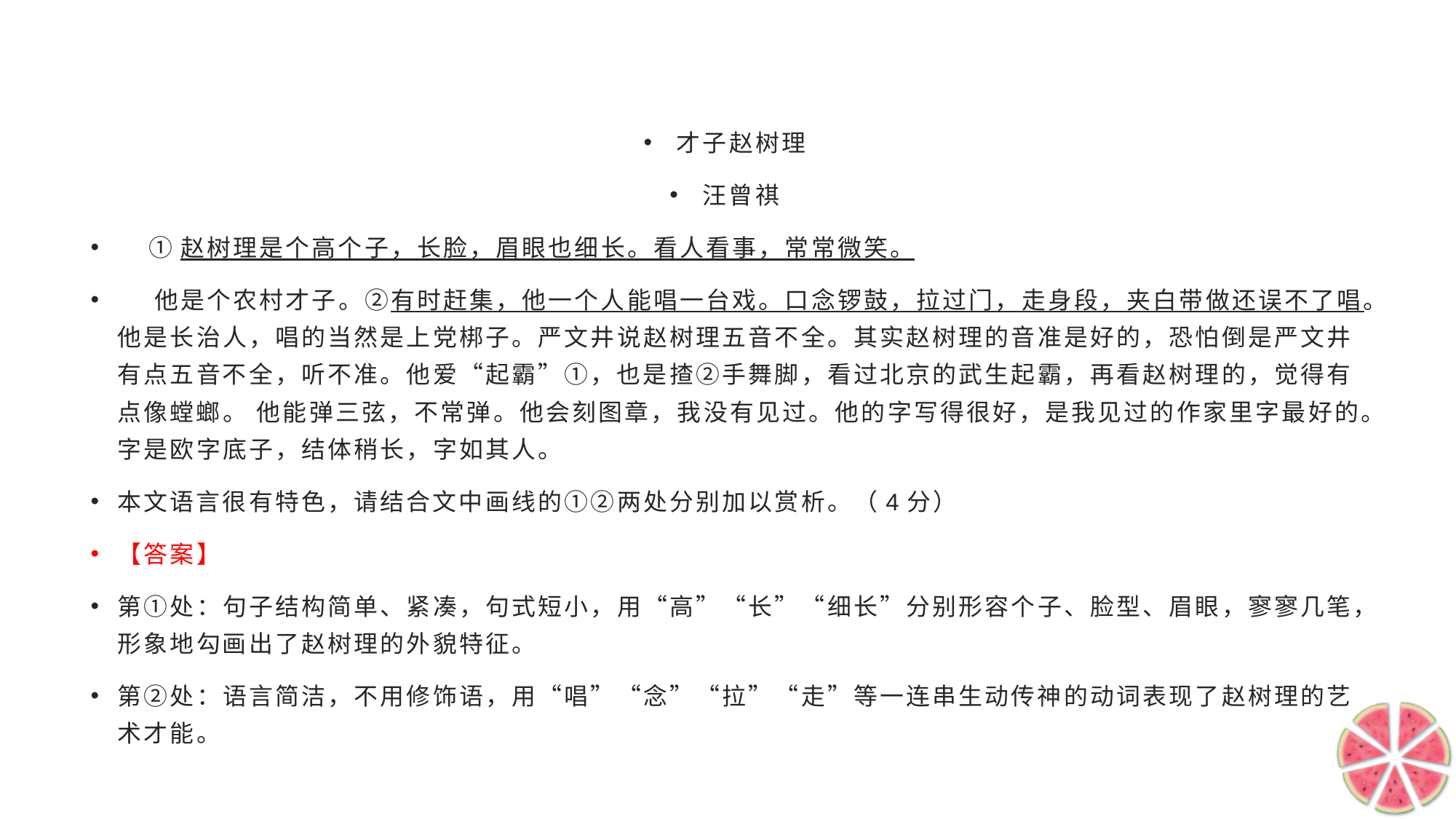

#
才子赵树理
汪曾祺
    ①赵树理是个高个子，长脸，眉眼也细长。看人看事，常常微笑。
    他是个农村才子。②有时赶集，他一个人能唱一台戏。口念锣鼓，拉过门，走身段，夹白带做还误不了唱。他是长治人，唱的当然是上党梆子。严文井说赵树理五音不全。其实赵树理的音准是好的，恐怕倒是严文井有点五音不全，听不准。他爱“起霸”①，也是揸②手舞脚，看过北京的武生起霸，再看赵树理的，觉得有点像螳螂。 他能弹三弦，不常弹。他会刻图章，我没有见过。他的字写得很好，是我见过的作家里字最好的。字是欧字底子，结体稍长，字如其人。
本文语言很有特色，请结合文中画线的①②两处分别加以赏析。（4分）
【答案】
第①处：句子结构简单、紧凑，句式短小，用“高”“长”“细长”分别形容个子、脸型、眉眼，寥寥几笔，形象地勾画出了赵树理的外貌特征。
第②处：语言简洁，不用修饰语，用“唱”“念”“拉”“走”等一连串生动传神的动词表现了赵树理的艺术才能。